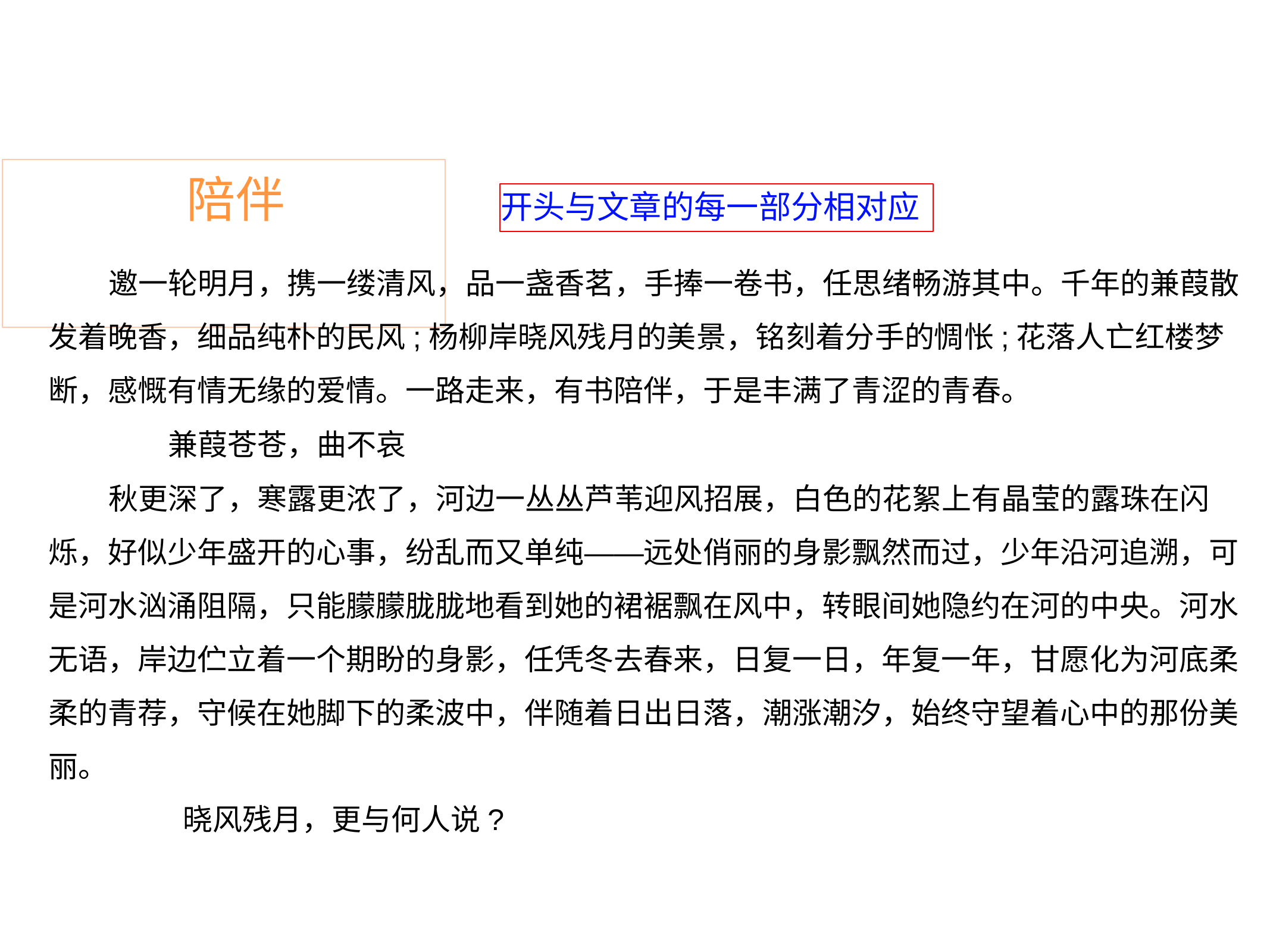

# 陪伴

开头与文章的每一部分相对应
邀一轮明月，携一缕清风，品一盏香茗，手捧一卷书，任思绪畅游其中。千年的兼葭散 发着晚香，细品纯朴的民风;杨柳岸晓风残月的美景，铭刻着分手的惆怅;花落人亡红楼梦 断，感慨有情无缘的爱情。一路走来，有书陪伴，于是丰满了青涩的青春。
兼葭苍苍，曲不哀
秋更深了，寒露更浓了，河边一丛丛芦苇迎风招展，白色的花絮上有晶莹的露珠在闪 烁，好似少年盛开的心事，纷乱而又单纯——远处俏丽的身影飘然而过，少年沿河追溯，可 是河水汹涌阻隔，只能朦朦胧胧地看到她的裙裾飘在风中，转眼间她隐约在河的中央。河水 无语，岸边伫立着一个期盼的身影，任凭冬去春来，日复一日，年复一年，甘愿化为河底柔 柔的青荐，守候在她脚下的柔波中，伴随着日出日落，潮涨潮汐，始终守望着心中的那份美 丽。
晓风残月，更与何人说?